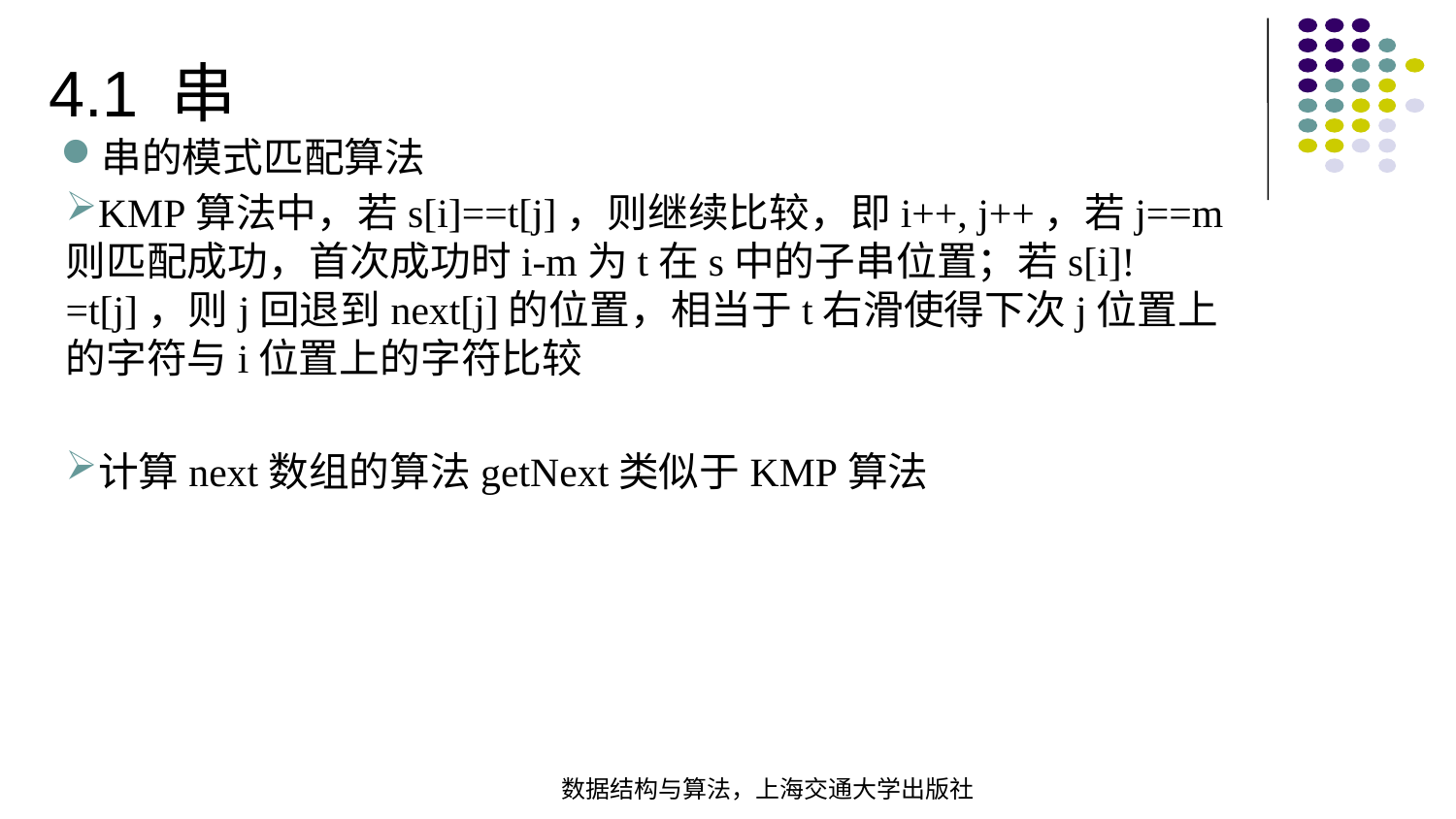

4.1 串
串的模式匹配算法
KMP算法中，若s[i]==t[j]，则继续比较，即i++, j++，若j==m则匹配成功，首次成功时i-m为t在s中的子串位置；若s[i]!=t[j]，则j回退到next[j]的位置，相当于t右滑使得下次j位置上的字符与i位置上的字符比较

计算next数组的算法getNext类似于KMP算法